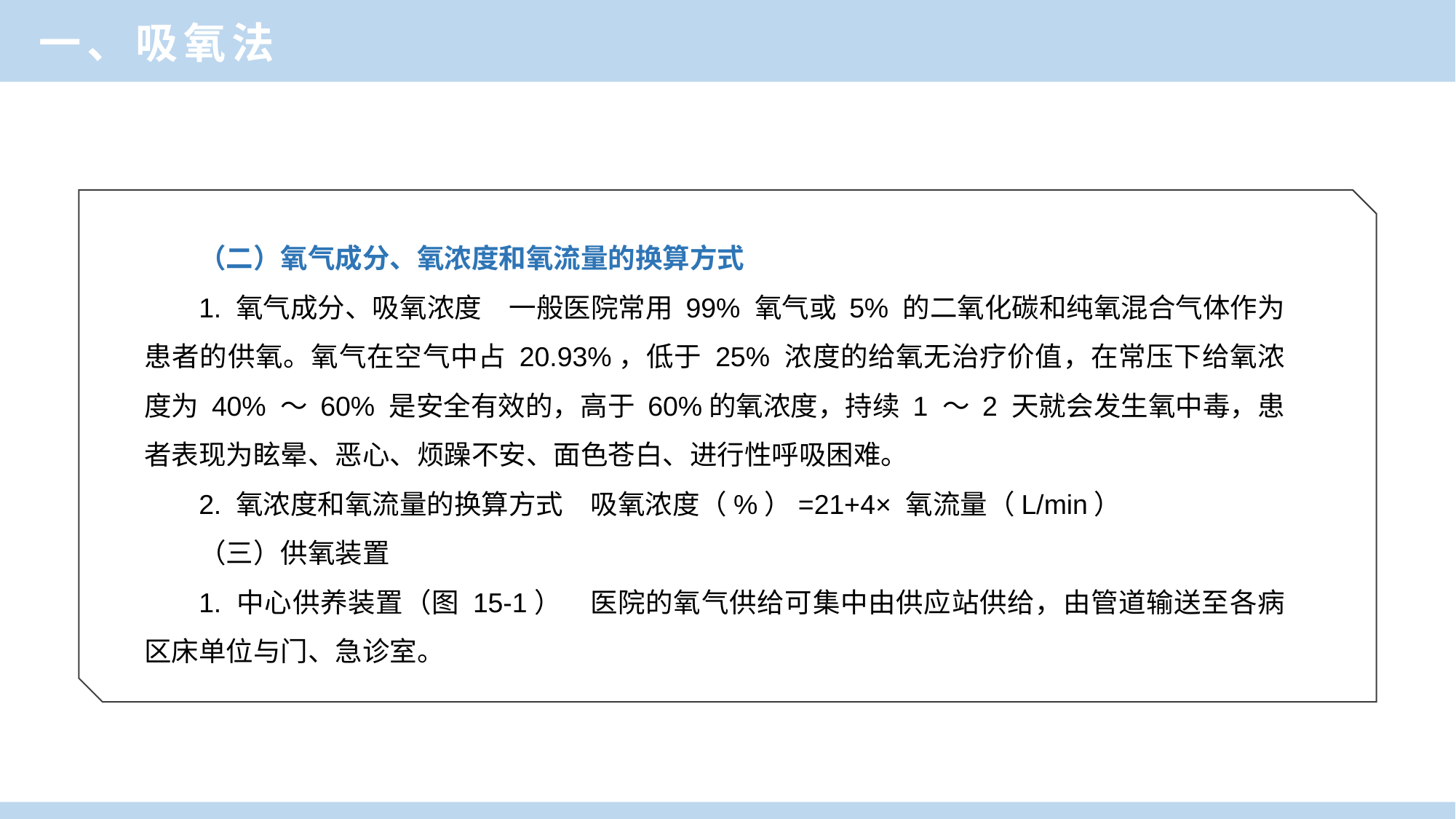

一、吸氧法

（二）氧气成分、氧浓度和氧流量的换算方式
1. 氧气成分、吸氧浓度　一般医院常用 99% 氧气或 5% 的二氧化碳和纯氧混合气体作为患者的供氧。氧气在空气中占 20.93%，低于 25% 浓度的给氧无治疗价值，在常压下给氧浓度为 40% ～ 60% 是安全有效的，高于 60%的氧浓度，持续 1 ～ 2 天就会发生氧中毒，患者表现为眩晕、恶心、烦躁不安、面色苍白、进行性呼吸困难。
2. 氧浓度和氧流量的换算方式　吸氧浓度（%）=21+4× 氧流量（L/min）
（三）供氧装置
1. 中心供养装置（图 15-1）　医院的氧气供给可集中由供应站供给，由管道输送至各病区床单位与门、急诊室。